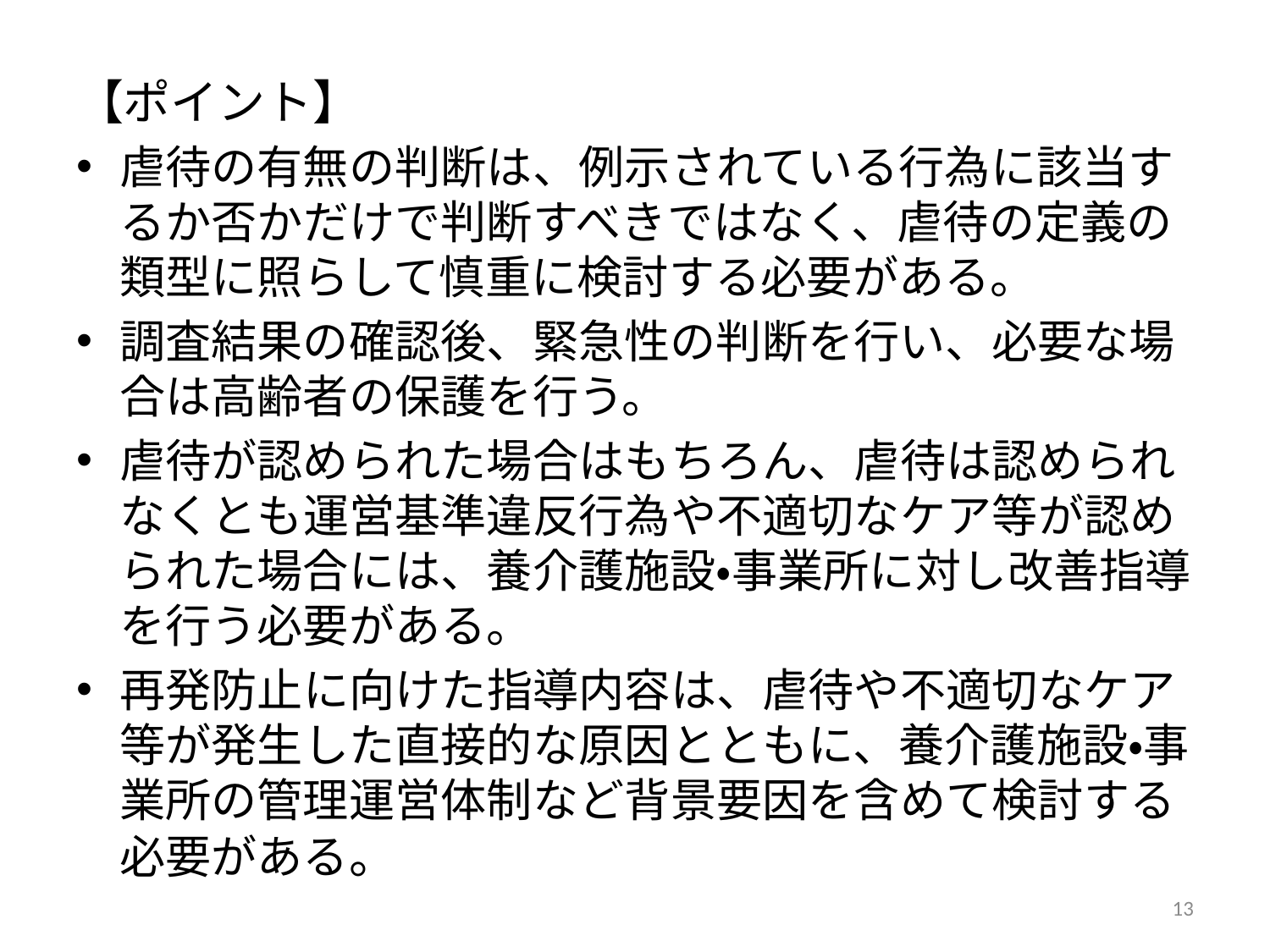

【ポイント】
虐待の有無の判断は、例示されている行為に該当するか否かだけで判断すべきではなく、虐待の定義の類型に照らして慎重に検討する必要がある。
調査結果の確認後、緊急性の判断を行い、必要な場合は高齢者の保護を行う。
虐待が認められた場合はもちろん、虐待は認められなくとも運営基準違反行為や不適切なケア等が認められた場合には、養介護施設・事業所に対し改善指導を行う必要がある。
再発防止に向けた指導内容は、虐待や不適切なケア等が発生した直接的な原因とともに、養介護施設・事業所の管理運営体制など背景要因を含めて検討する必要がある。

13